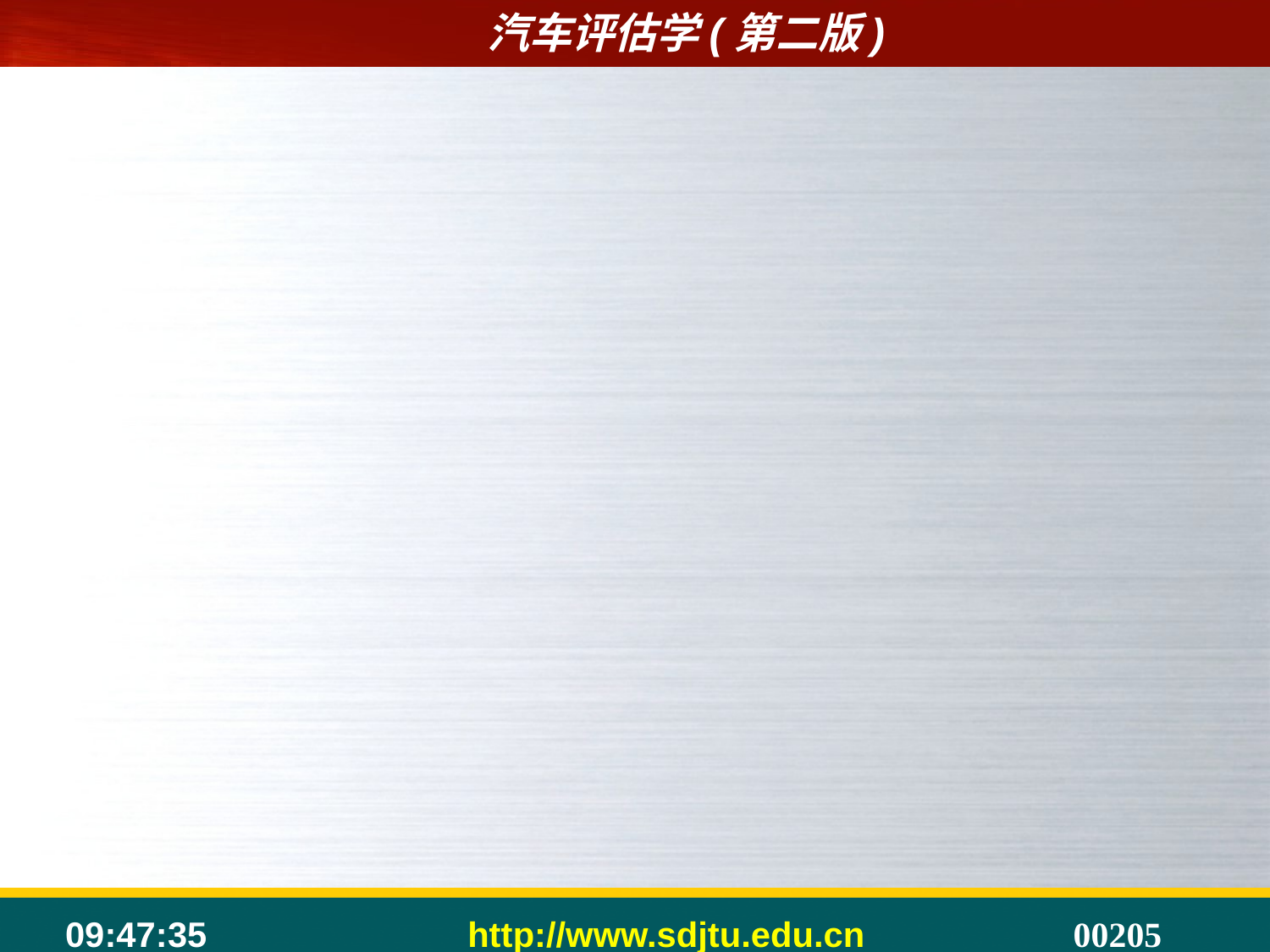

#
	3.确定被评估车辆成新率阶段
	一般情况下，被评估车辆成新率的确定采用综合成新率法较为客观可行。
	在确定综合调整系数的时候要考虑的因素有：车辆的实际运行时间、实际技术状况、车辆使用强度、使用条件、使用和维护保养情况、车辆的制造质量、车辆的大修、重大事故经历、车辆外观质量等等，还要充分考虑影响机动车价值的各种因素。
	4.确定被评估车辆评估结果阶段
	在确定了委托车辆的现行市场价格后，就可以计算出委托车辆的重置成本。其公式如下：
	重置成本＝新车市场售价×（1－功能性贬值）
	确定重置成本后，可以计算出被评估车辆的评估值。以委托评估车辆的评估值为基础，根据委托方确定变现折扣率，可以计算出委托评估车辆的拍卖底价。计算公式如下：
	               拍卖底价=评估现值×变现率
	               变现率=1－变现折扣率
8.4.2二手车鉴定评估报告书案例